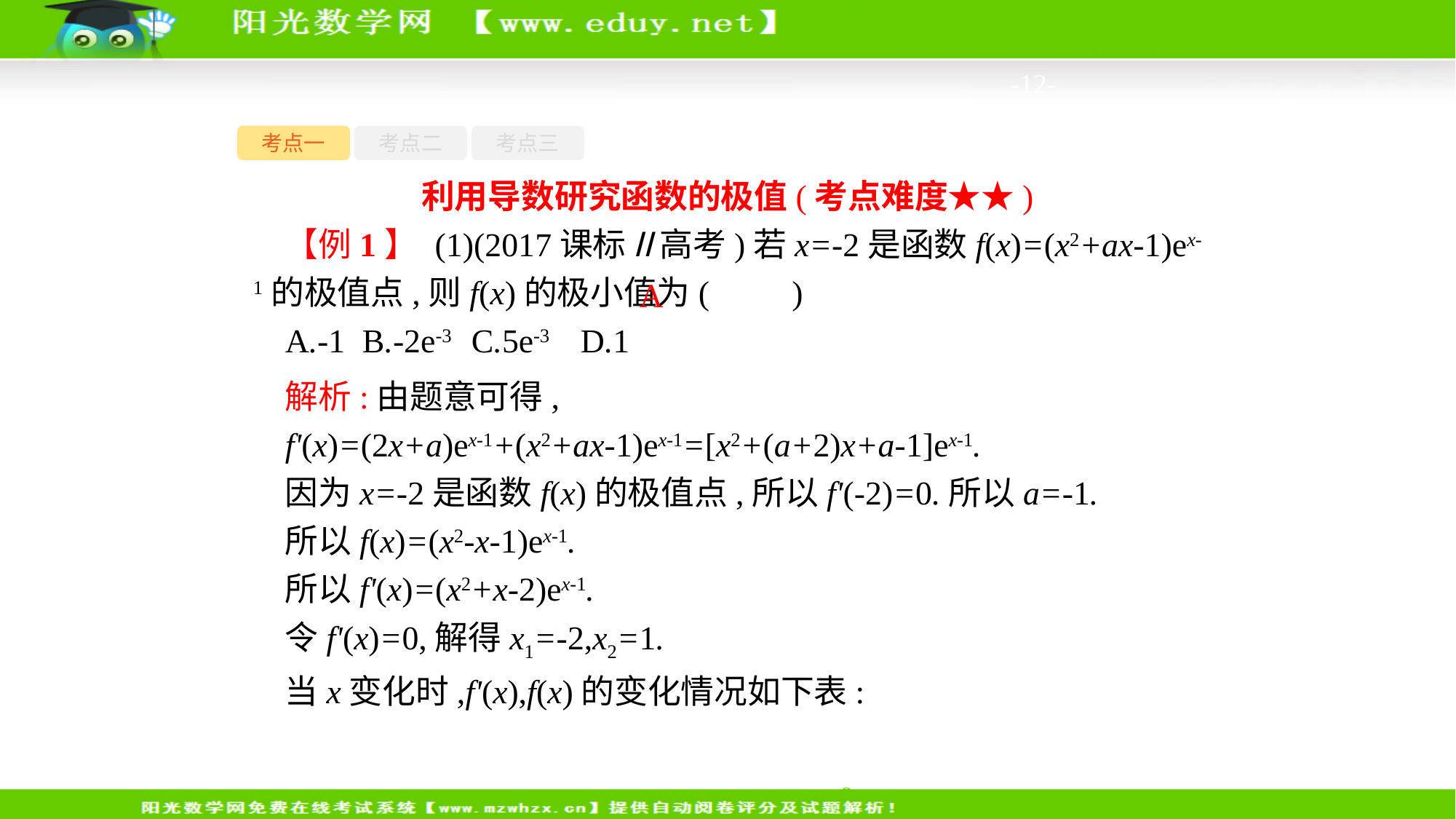

-12-
考点一
考点二
考点三
利用导数研究函数的极值(考点难度★★)
【例1】 (1)(2017课标Ⅱ高考)若x=-2是函数f(x)=(x2+ax-1)ex-1的极值点,则f(x)的极小值为(　　)
A.-1	B.-2e-3	C.5e-3	D.1
A
解析:由题意可得,
f'(x)=(2x+a)ex-1+(x2+ax-1)ex-1=[x2+(a+2)x+a-1]ex-1.
因为x=-2是函数f(x)的极值点,所以f'(-2)=0.所以a=-1.
所以f(x)=(x2-x-1)ex-1.
所以f'(x)=(x2+x-2)ex-1.
令f'(x)=0,解得x1=-2,x2=1.
当x变化时,f'(x),f(x)的变化情况如下表: